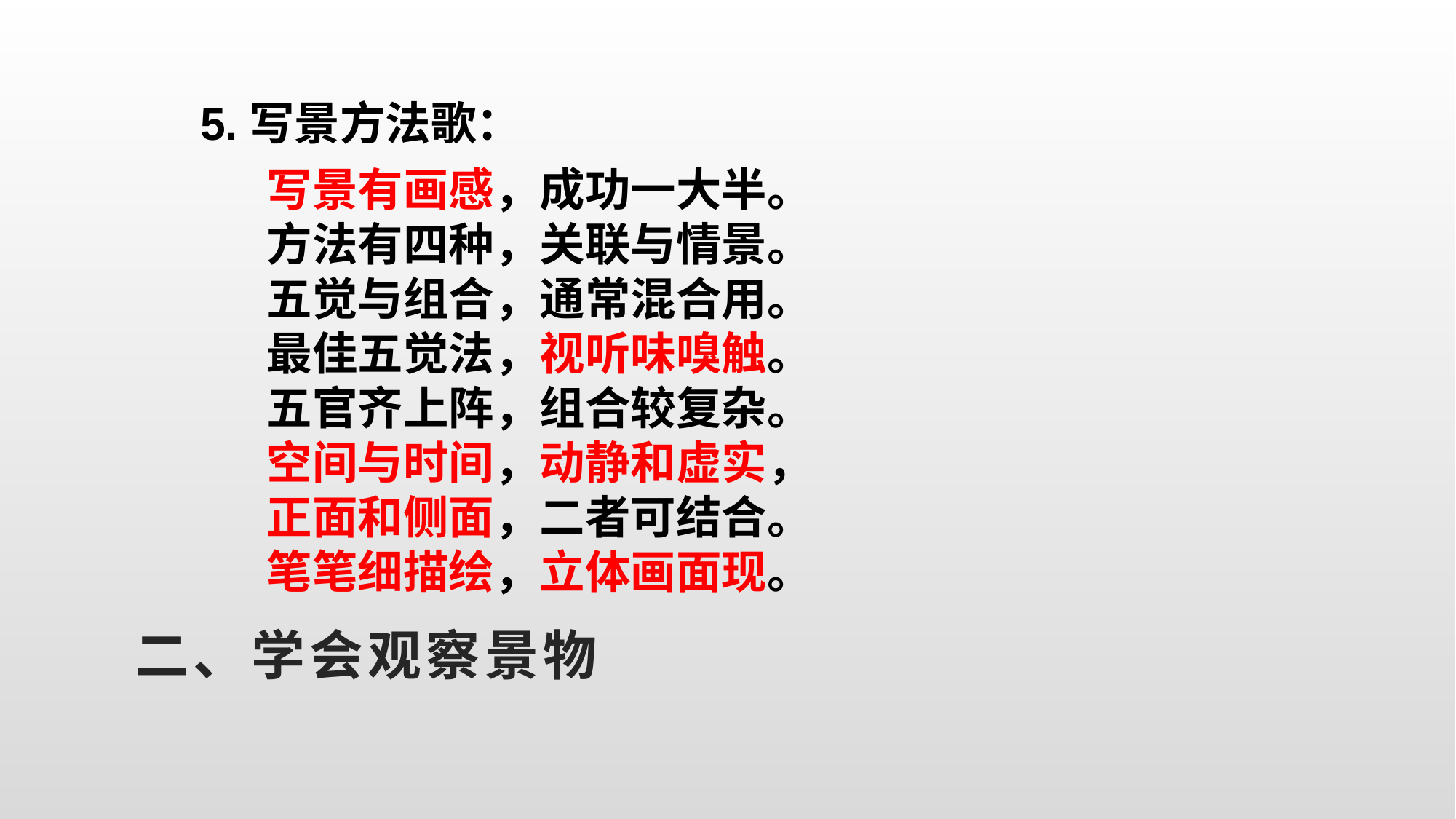

5.写景方法歌：
写景有画感，成功一大半。
方法有四种，关联与情景。
五觉与组合，通常混合用。
最佳五觉法，视听味嗅触。
五官齐上阵，组合较复杂。
空间与时间，动静和虚实，
正面和侧面，二者可结合。
笔笔细描绘，立体画面现。
# 二、学会观察景物